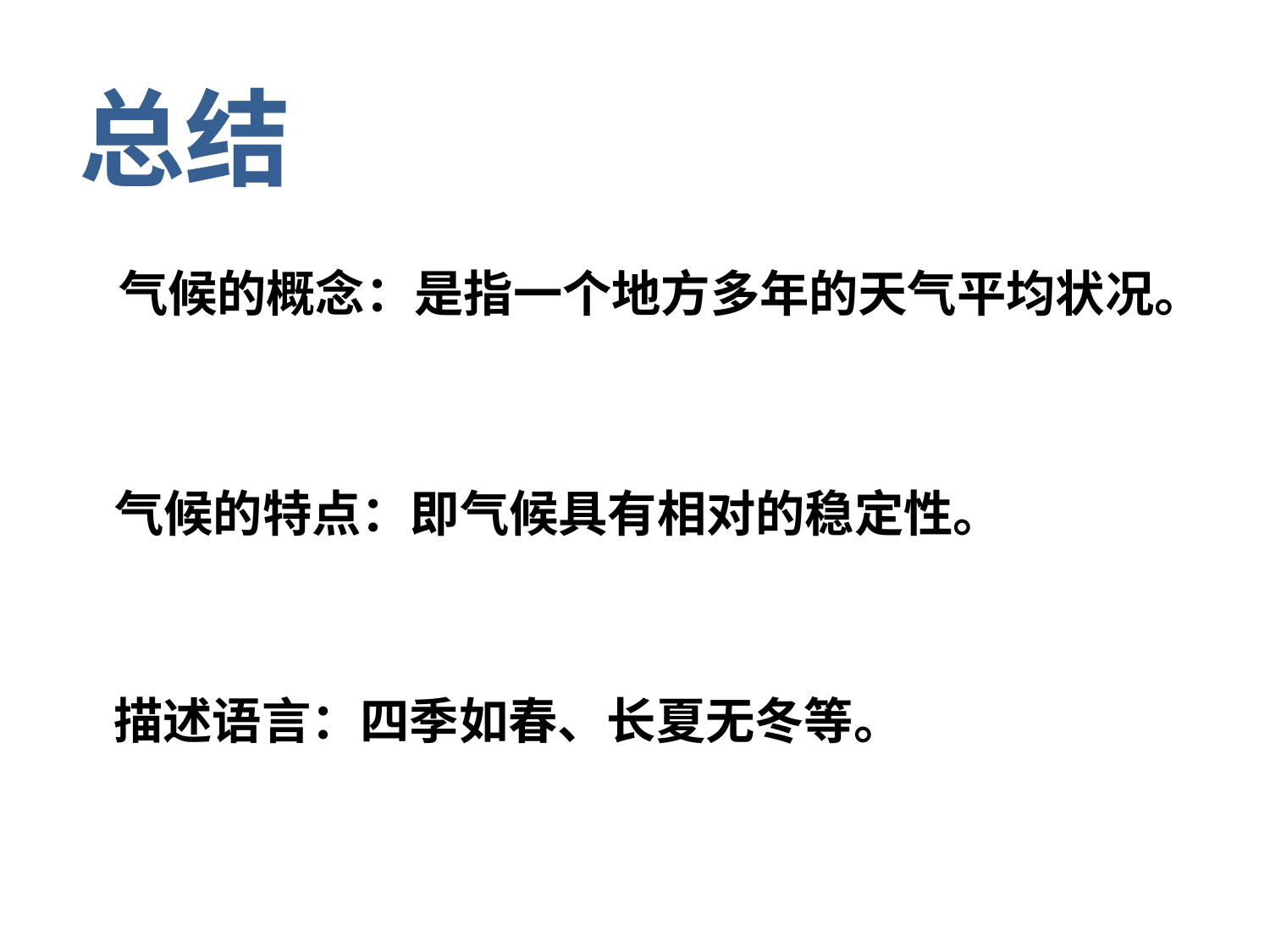

总结
气候的概念：是指一个地方多年的天气平均状况。
气候的特点：即气候具有相对的稳定性。
描述语言：四季如春、长夏无冬等。